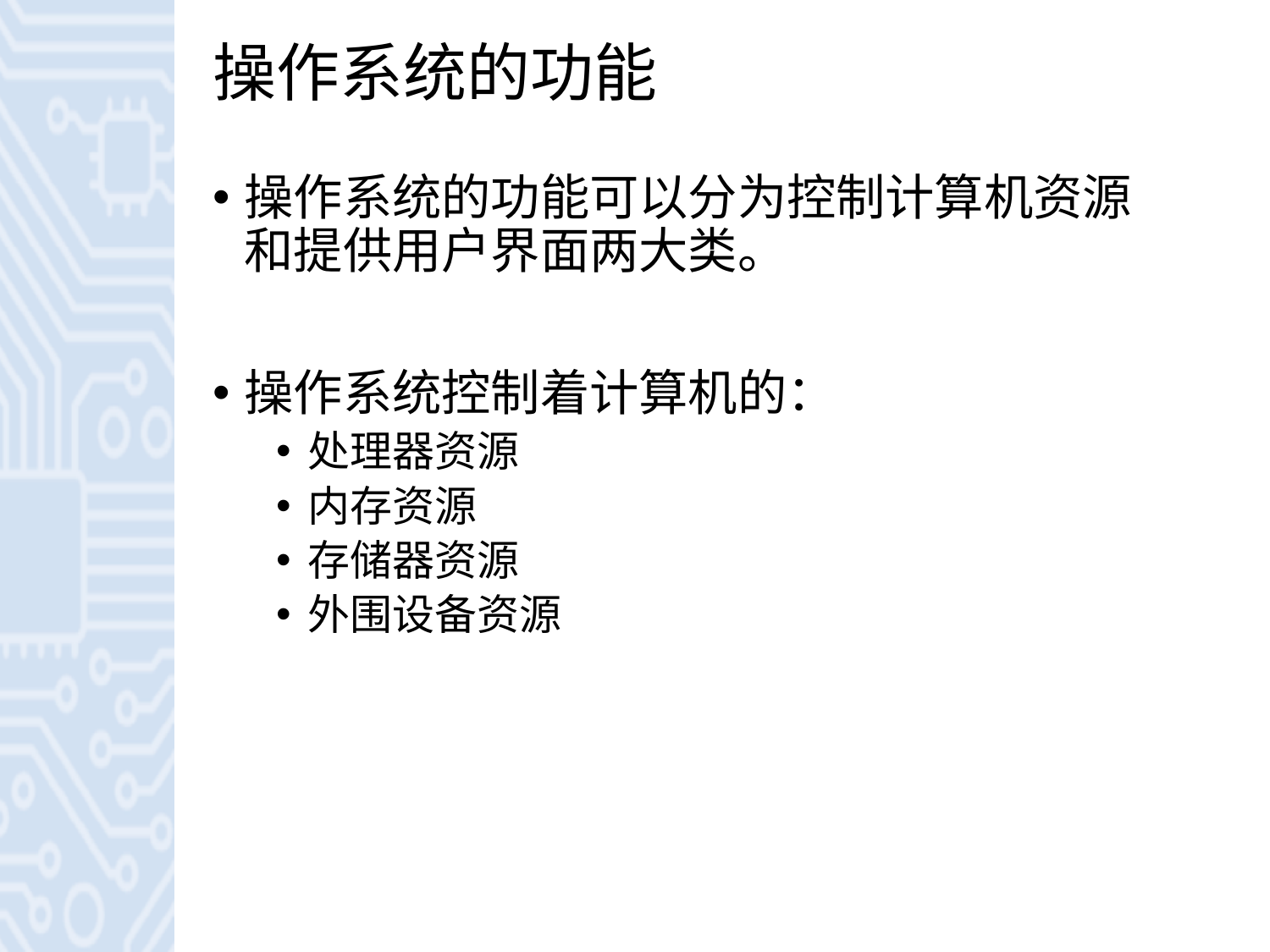

# 操作系统的功能
操作系统的功能可以分为控制计算机资源和提供用户界面两大类。

操作系统控制着计算机的：
处理器资源
内存资源
存储器资源
外围设备资源